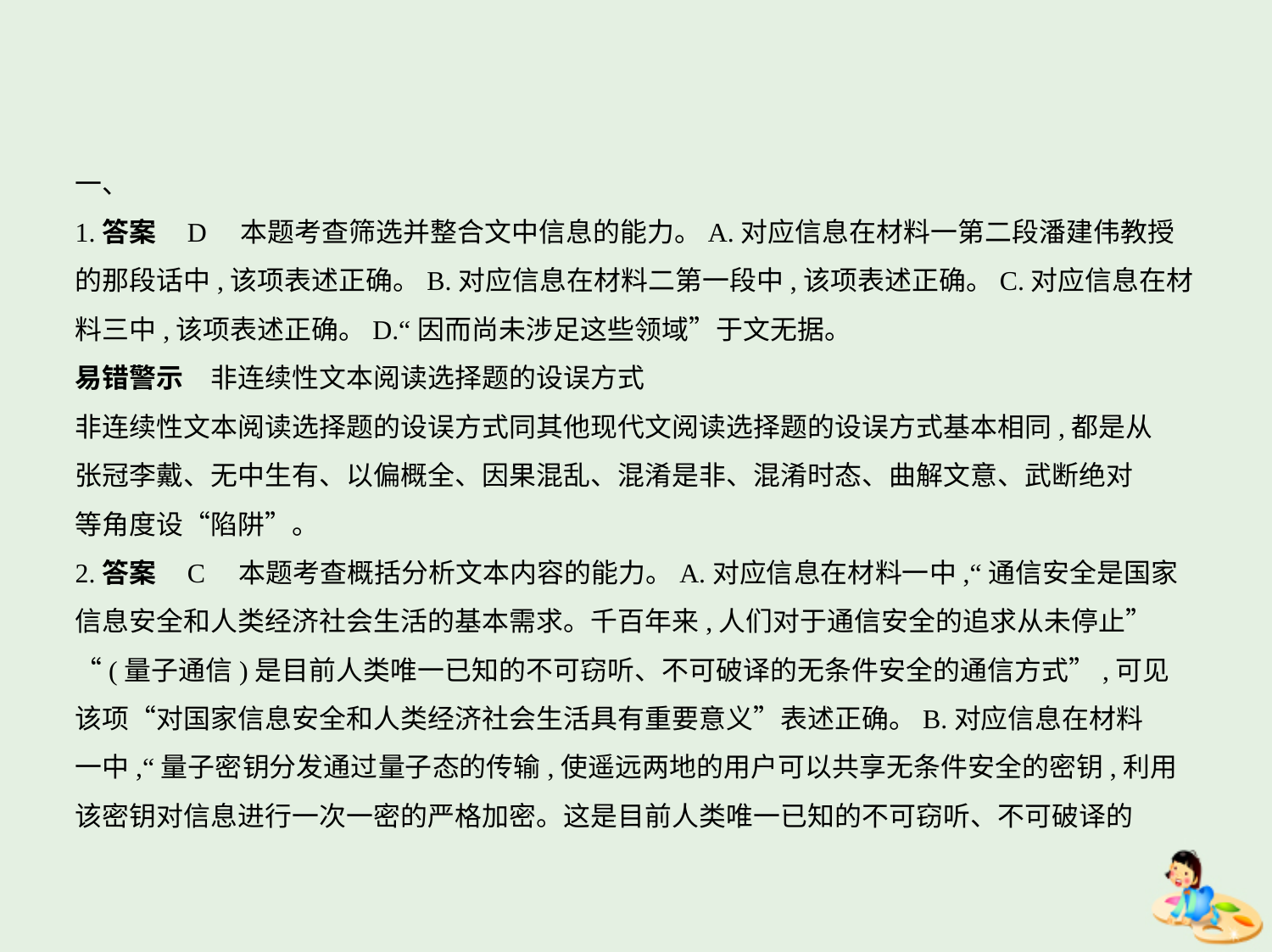

一、
1.答案    D　本题考查筛选并整合文中信息的能力。A.对应信息在材料一第二段潘建伟教授
的那段话中,该项表述正确。B.对应信息在材料二第一段中,该项表述正确。C.对应信息在材
料三中,该项表述正确。D.“因而尚未涉足这些领域”于文无据。
易错警示　非连续性文本阅读选择题的设误方式
非连续性文本阅读选择题的设误方式同其他现代文阅读选择题的设误方式基本相同,都是从
张冠李戴、无中生有、以偏概全、因果混乱、混淆是非、混淆时态、曲解文意、武断绝对
等角度设“陷阱”。
2.答案    C　本题考查概括分析文本内容的能力。A.对应信息在材料一中,“通信安全是国家
信息安全和人类经济社会生活的基本需求。千百年来,人们对于通信安全的追求从未停止”
“(量子通信)是目前人类唯一已知的不可窃听、不可破译的无条件安全的通信方式”,可见
该项“对国家信息安全和人类经济社会生活具有重要意义”表述正确。B.对应信息在材料
一中,“量子密钥分发通过量子态的传输,使遥远两地的用户可以共享无条件安全的密钥,利用
该密钥对信息进行一次一密的严格加密。这是目前人类唯一已知的不可窃听、不可破译的